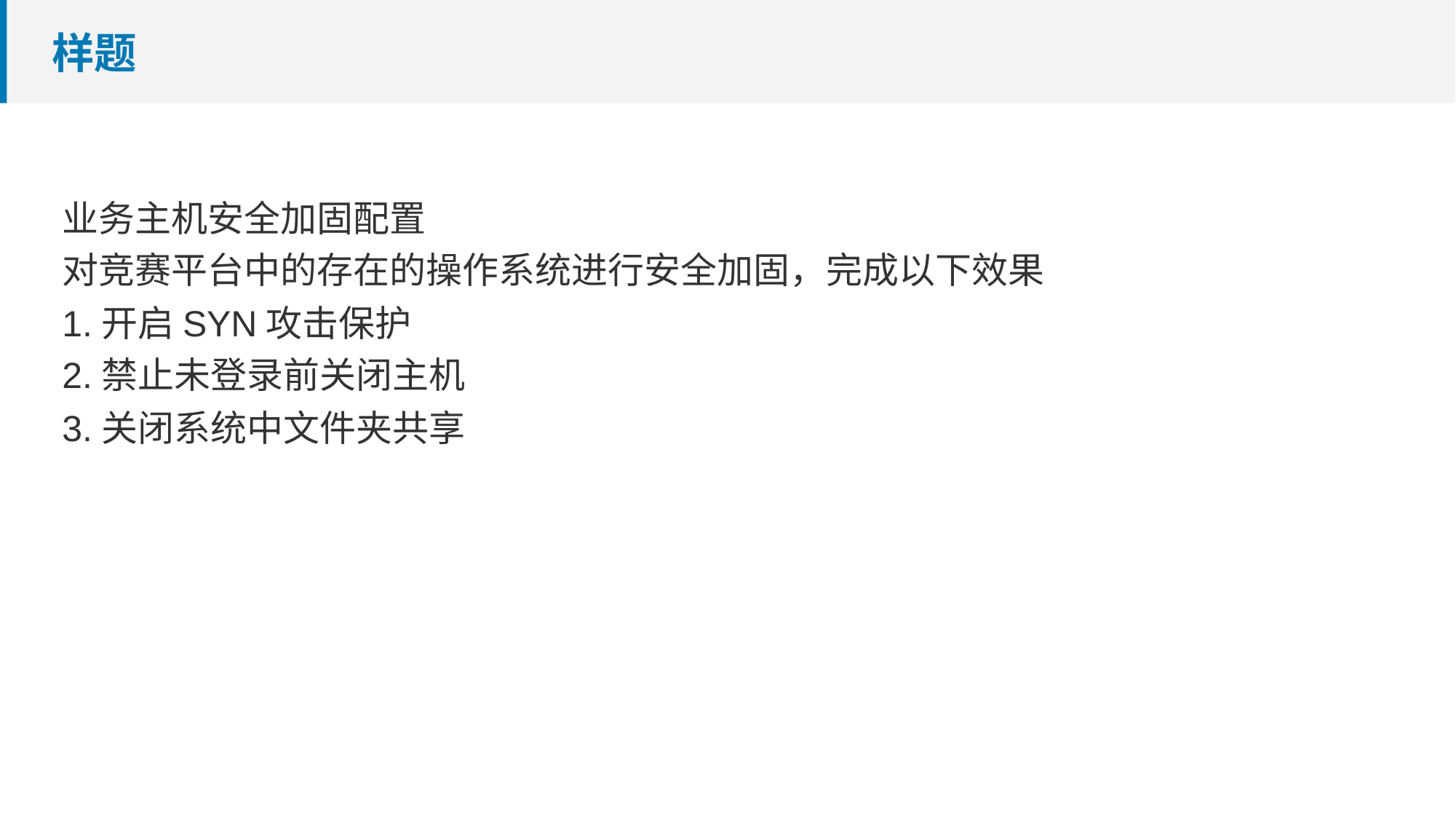

# 样题
业务主机安全加固配置
对竞赛平台中的存在的操作系统进行安全加固，完成以下效果
1.开启SYN攻击保护
2.禁止未登录前关闭主机
3.关闭系统中文件夹共享